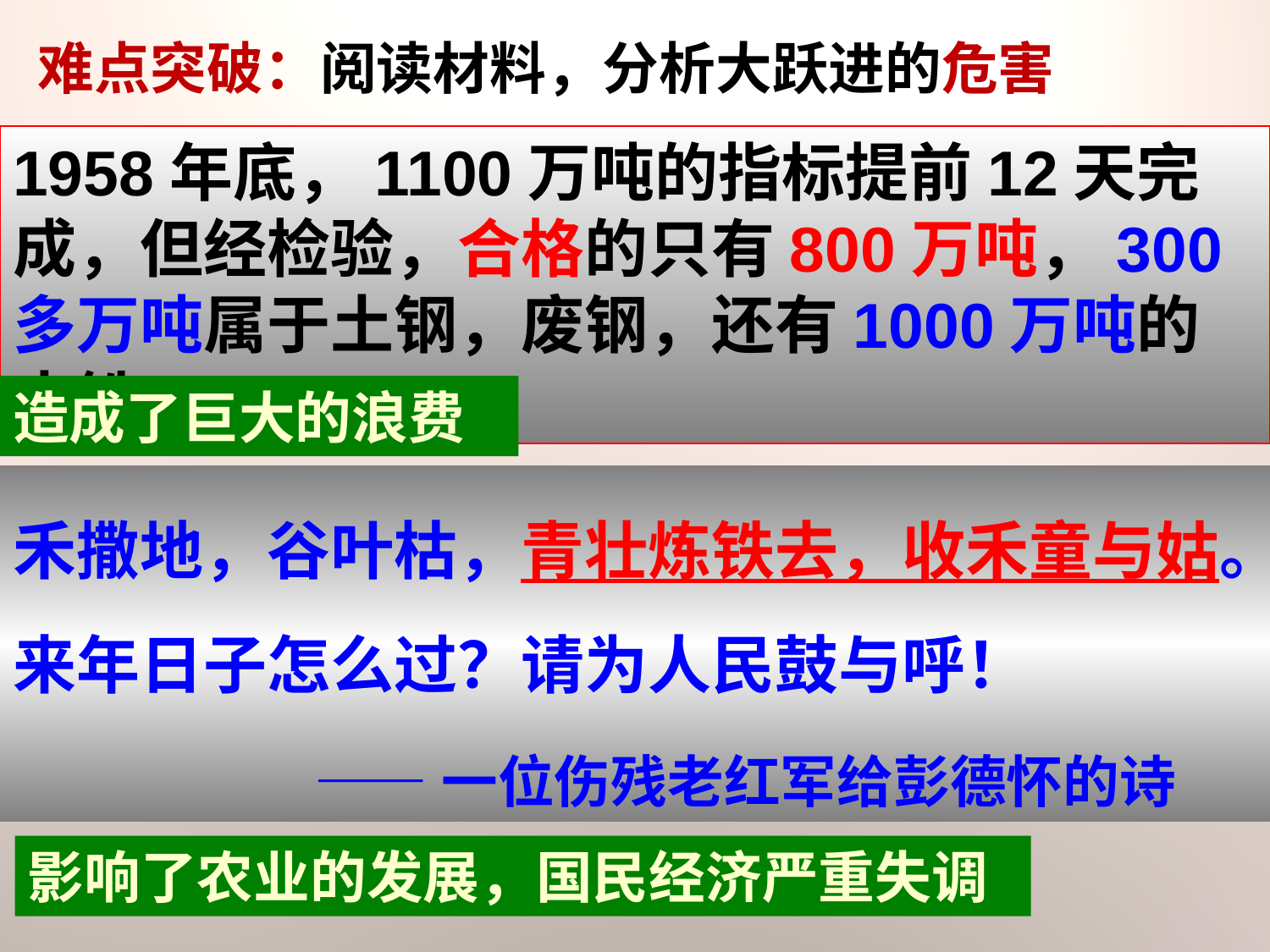

难点突破：阅读材料，分析大跃进的危害
1958年底，1100万吨的指标提前12天完成，但经检验，合格的只有800万吨，300多万吨属于土钢，废钢，还有1000万吨的土铁。
造成了巨大的浪费
禾撒地，谷叶枯，青壮炼铁去，收禾童与姑。来年日子怎么过？请为人民鼓与呼！
                     ——一位伤残老红军给彭德怀的诗
影响了农业的发展，国民经济严重失调